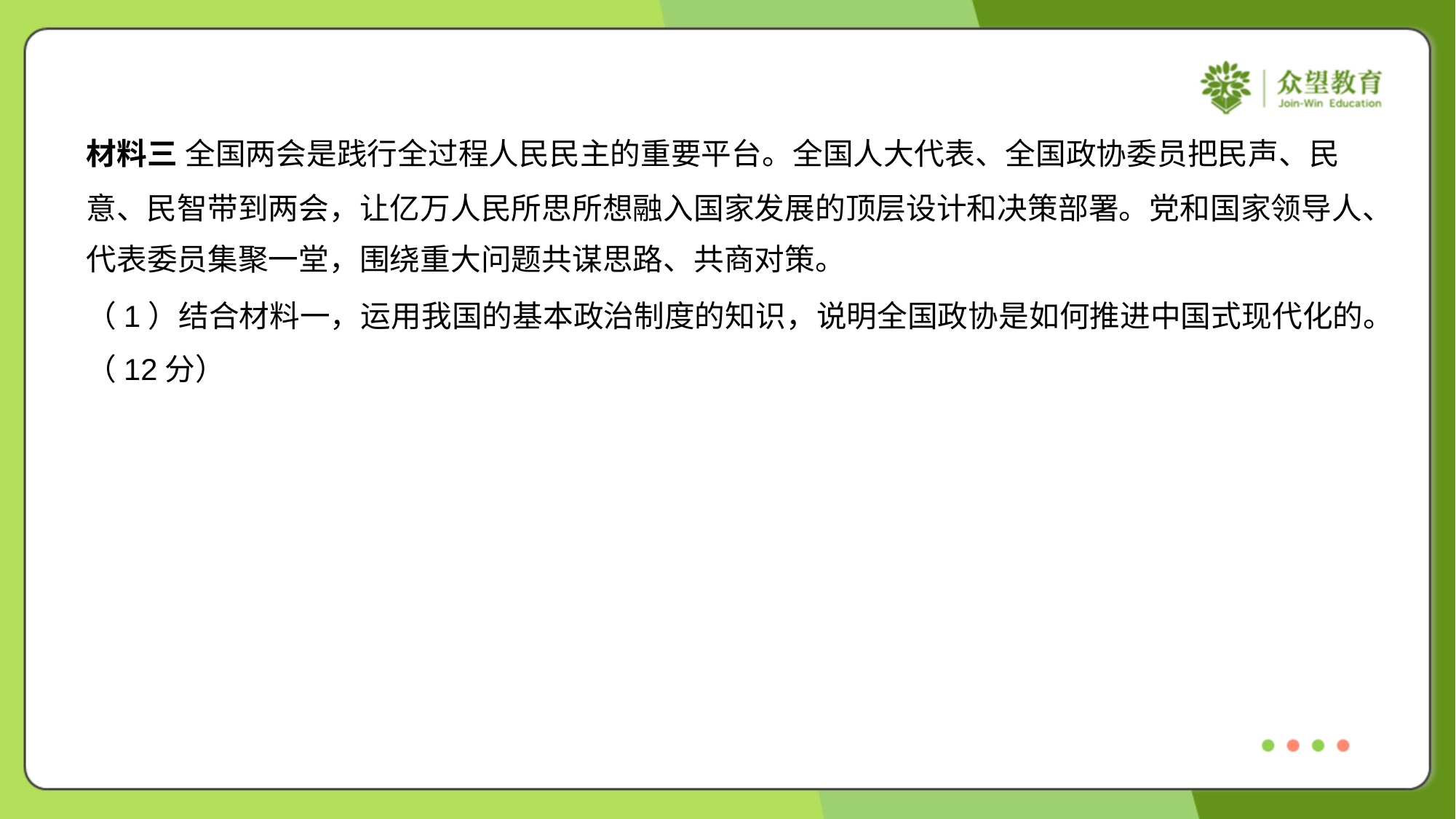

材料三 全国两会是践行全过程人民民主的重要平台。全国人大代表、全国政协委员把民声、民
意、民智带到两会，让亿万人民所思所想融入国家发展的顶层设计和决策部署。党和国家领导人、
代表委员集聚一堂，围绕重大问题共谋思路、共商对策。
（1）结合材料一，运用我国的基本政治制度的知识，说明全国政协是如何推进中国式现代化的。
（12分）